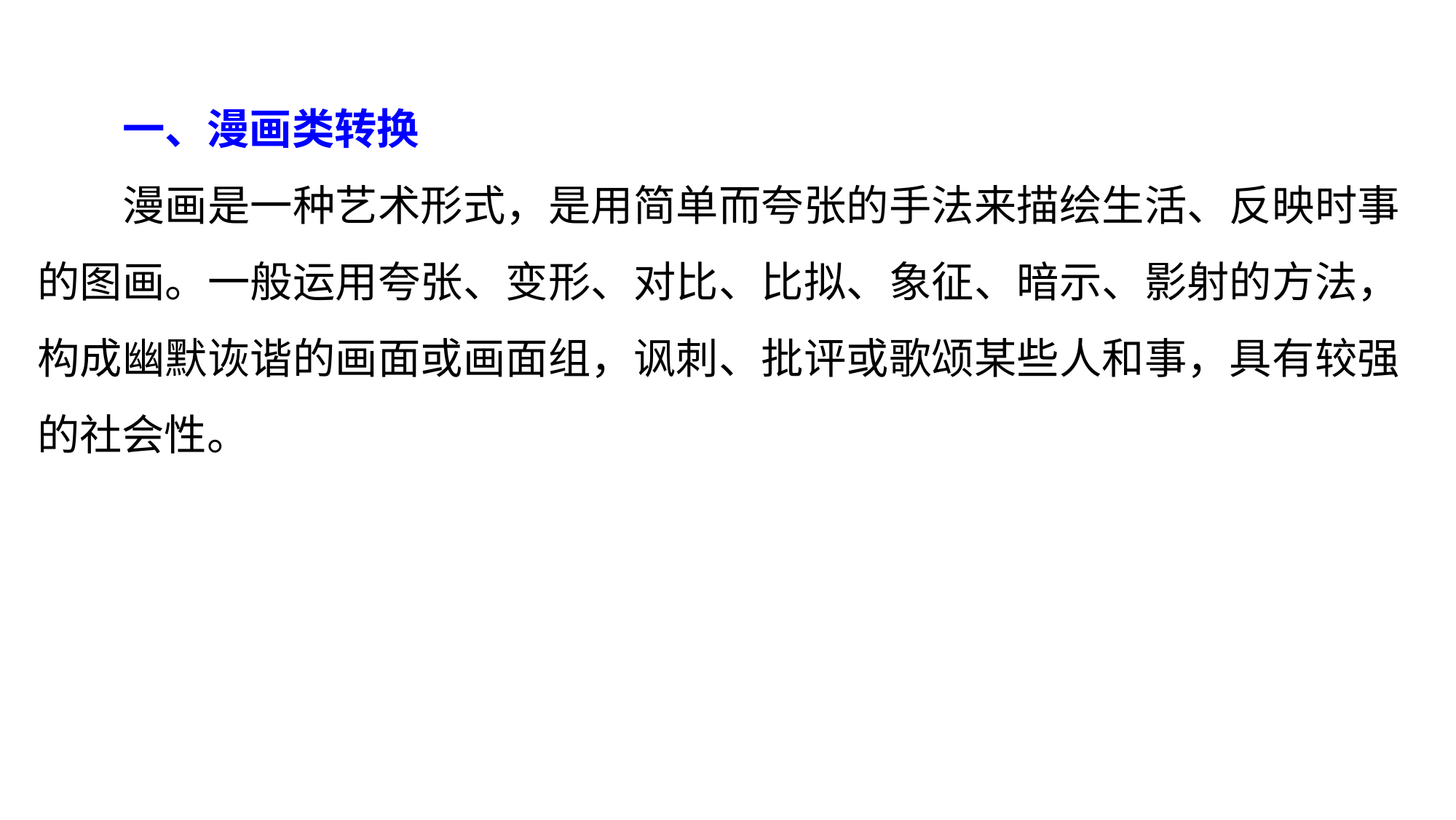

一、漫画类转换
漫画是一种艺术形式，是用简单而夸张的手法来描绘生活、反映时事的图画。一般运用夸张、变形、对比、比拟、象征、暗示、影射的方法，构成幽默诙谐的画面或画面组，讽刺、批评或歌颂某些人和事，具有较强的社会性。